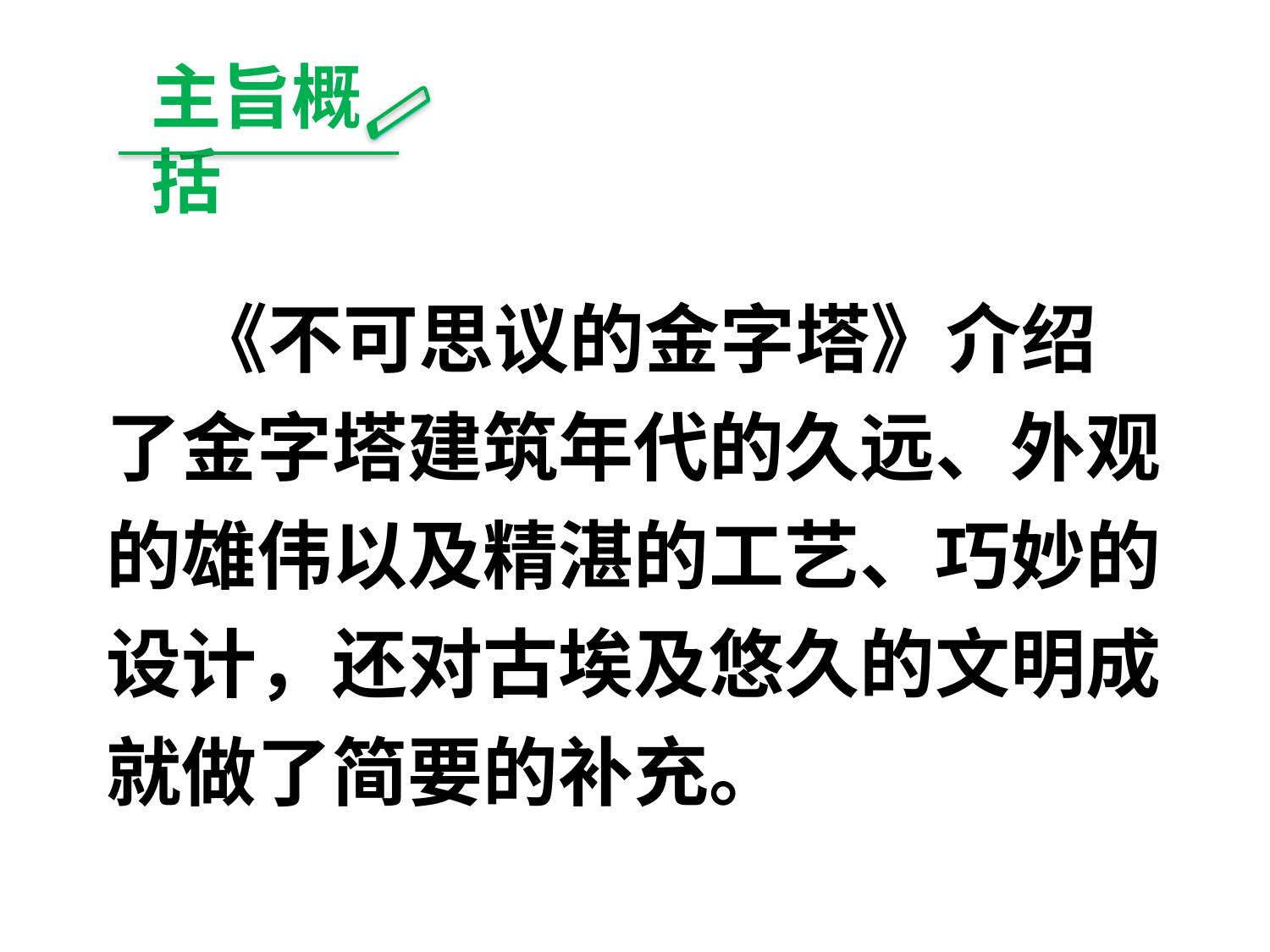

主旨概括

    《不可思议的金字塔》介绍了金字塔建筑年代的久远、外观的雄伟以及精湛的工艺、巧妙的设计，还对古埃及悠久的文明成就做了简要的补充。